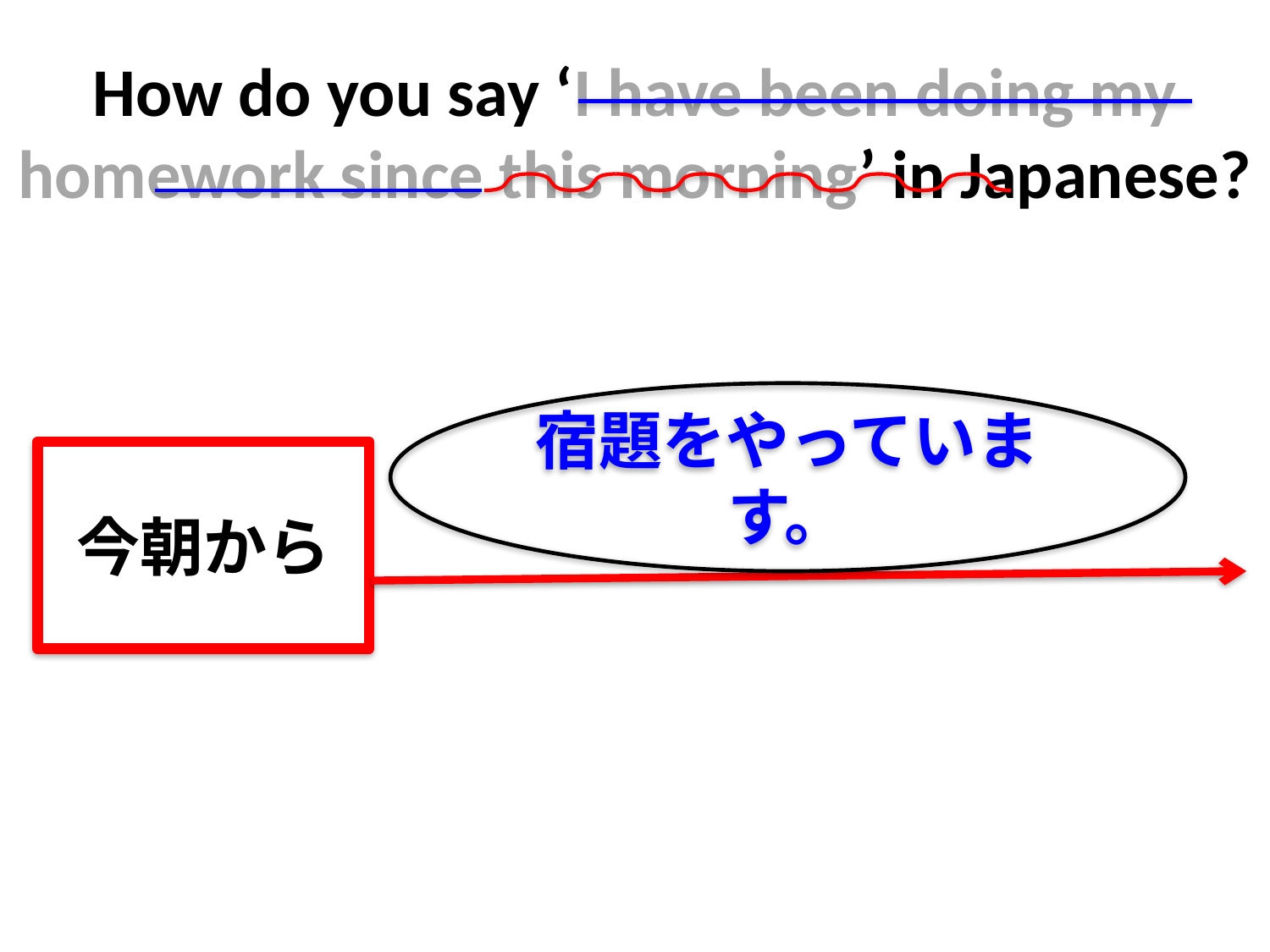

# How do you say ‘I have been doing my homework since this morning’ in Japanese?

宿題をやっています。
今朝から